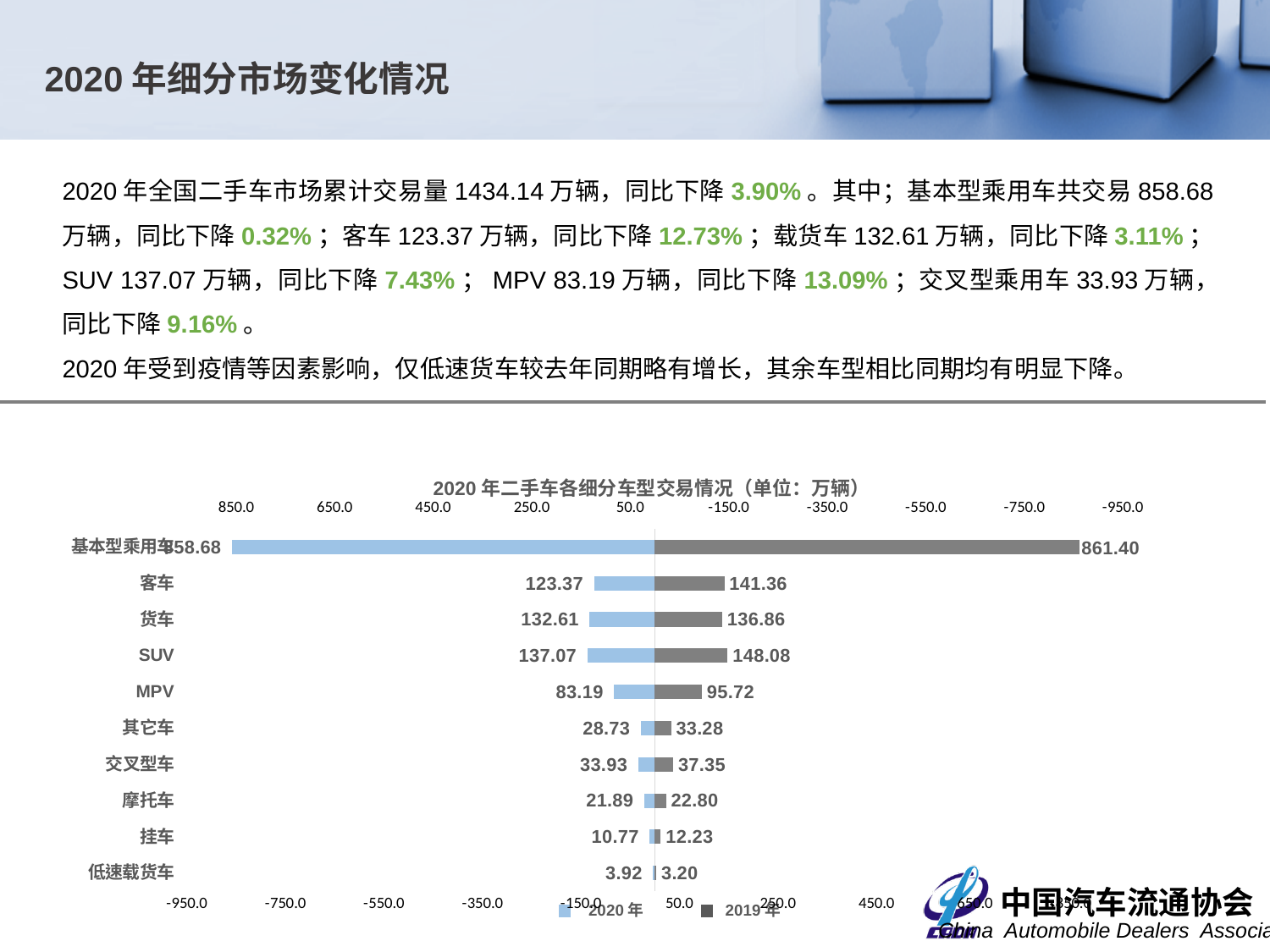

2020年细分市场变化情况
2020年全国二手车市场累计交易量1434.14万辆，同比下降3.90%。其中；基本型乘用车共交易858.68万辆，同比下降0.32%；客车123.37万辆，同比下降12.73%；载货车132.61万辆，同比下降3.11%；SUV 137.07万辆，同比下降7.43%；MPV 83.19万辆，同比下降13.09%；交叉型乘用车33.93万辆，同比下降9.16%。
2020年受到疫情等因素影响，仅低速货车较去年同期略有增长，其余车型相比同期均有明显下降。

### Chart

| Category | 2019年 | 2020年 |
|---|---|---|
| 低速载货车 | 3.1991 | 3.9166 |
| 挂车 | 12.2269 | 10.7687 |
| 摩托车 | 22.8019 | 21.8853 |
| 交叉型车 | 37.3465 | 33.9256 |
| 其它车 | 33.2767 | 28.7334 |
| MPV | 95.7162 | 83.1889 |
| SUV | 148.0771 | 137.0676 |
| 货车 | 136.8647 | 132.6071 |
| 客车 | 141.3625 | 123.3669 |
| 基本型乘用车 | 861.4045 | 858.6835 |
2020年二手车各细分车型交易情况（单位：万辆）
2020年

2019年